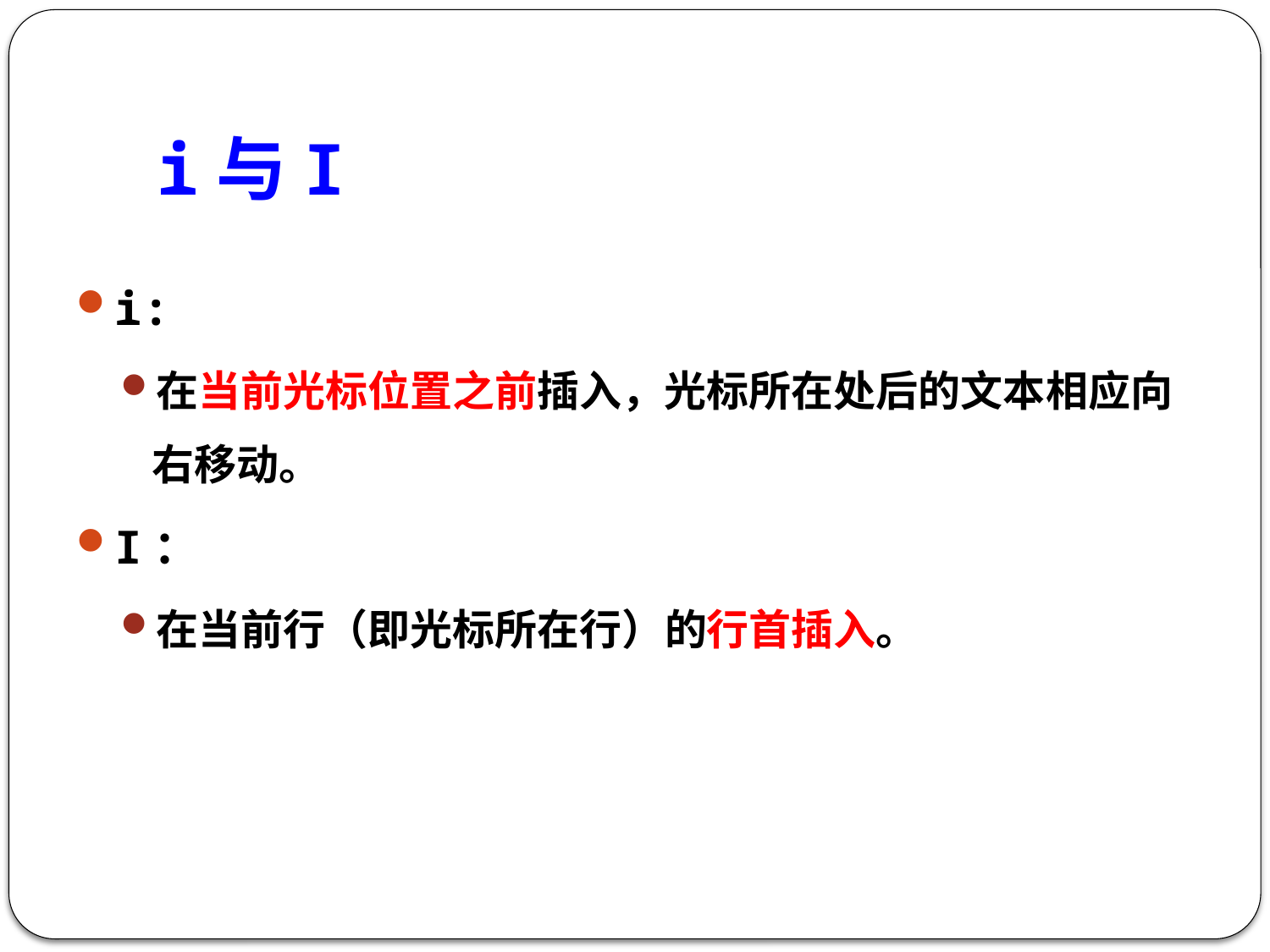

# i与I
i:
在当前光标位置之前插入，光标所在处后的文本相应向右移动。
I：
在当前行（即光标所在行）的行首插入。